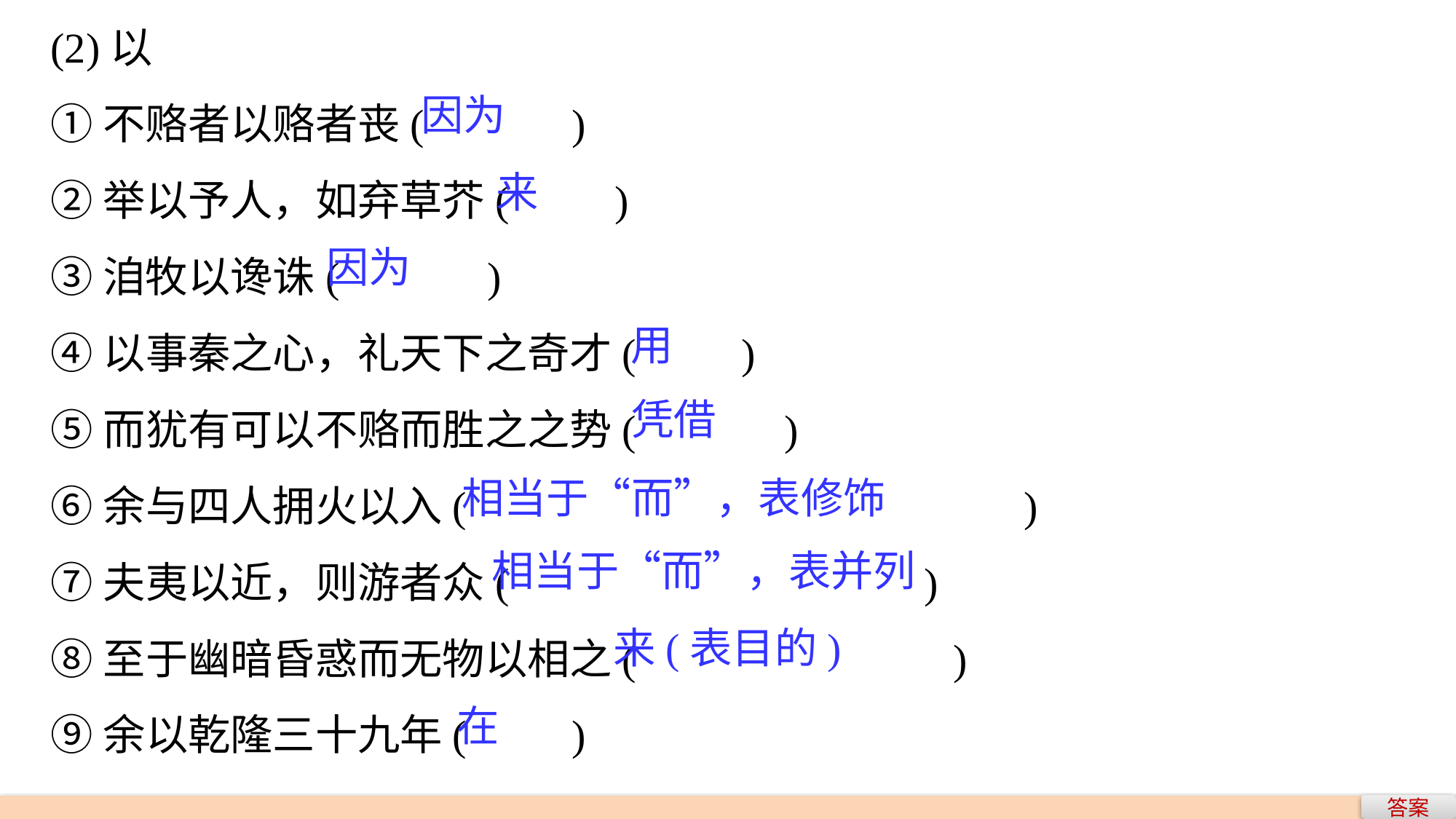

(2)以
①不赂者以赂者丧(　　　)
②举以予人，如弃草芥(　　)
③洎牧以谗诛(　　　)
④以事秦之心，礼天下之奇才(　　)
⑤而犹有可以不赂而胜之之势(　　　)
⑥余与四人拥火以入(　　　			     　)
⑦夫夷以近，则游者众(　　　		　	)
⑧至于幽暗昏惑而无物以相之(　　　　	  )
⑨余以乾隆三十九年(　　)
因为
来
因为
用
凭借
相当于“而”，表修饰
相当于“而”，表并列
来(表目的)
在
答案